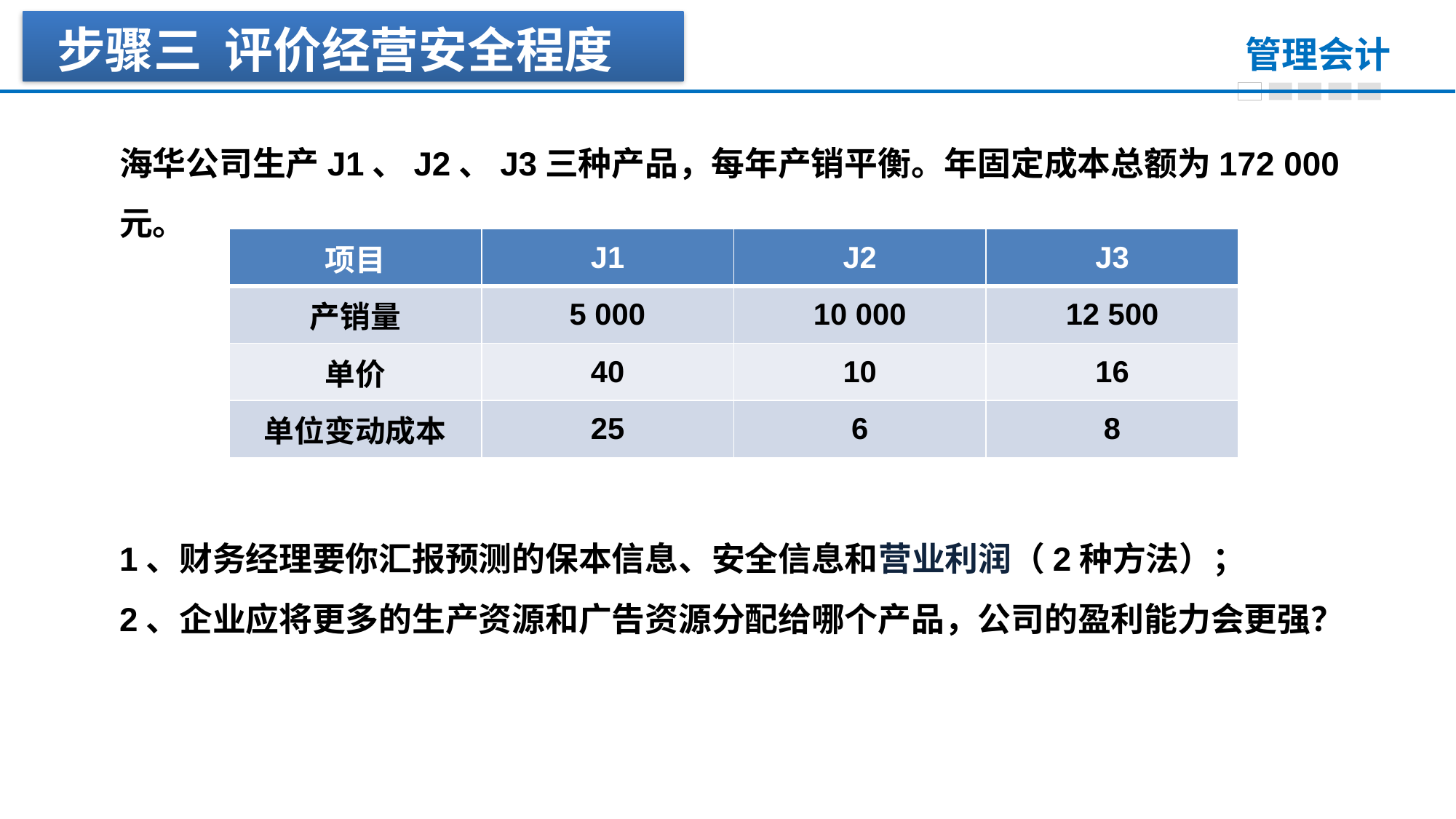

步骤三  评价经营安全程度
海华公司生产J1、J2、J3三种产品，每年产销平衡。年固定成本总额为172 000元。
| 项目 | J1 | J2 | J3 |
| --- | --- | --- | --- |
| 产销量 | 5 000 | 10 000 | 12 500 |
| 单价 | 40 | 10 | 16 |
| 单位变动成本 | 25 | 6 | 8 |
1、财务经理要你汇报预测的保本信息、安全信息和营业利润（2种方法）；
2、企业应将更多的生产资源和广告资源分配给哪个产品，公司的盈利能力会更强？